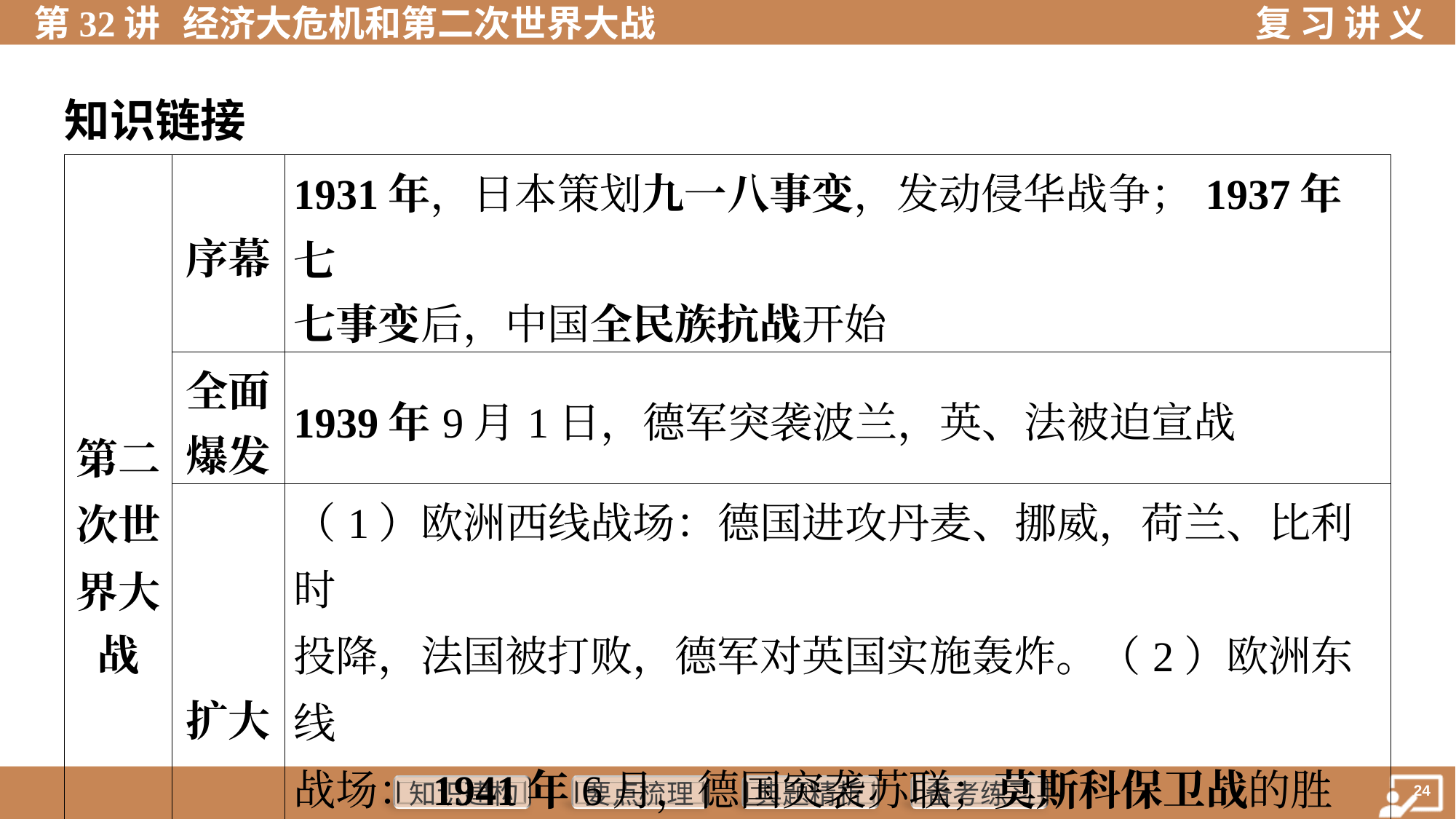

知识链接
| 第二 次世 界大 战 | 序幕 | 1931年，日本策划九一八事变，发动侵华战争；1937年七 七事变后，中国全民族抗战开始 |  |  |  |  |  |
| --- | --- | --- | --- | --- | --- | --- | --- |
|  | 全面 爆发 | 1939年9月1日，德军突袭波兰，英、法被迫宣战 |  |  |  |  |  |
|  | 扩大 | （1）欧洲西线战场：德国进攻丹麦、挪威，荷兰、比利时 投降，法国被打败，德军对英国实施轰炸。（2）欧洲东线 战场：1941年6月，德国突袭苏联；莫斯科保卫战的胜利， 粉碎了德军不可战胜的神话 |  |  |  |  |  |